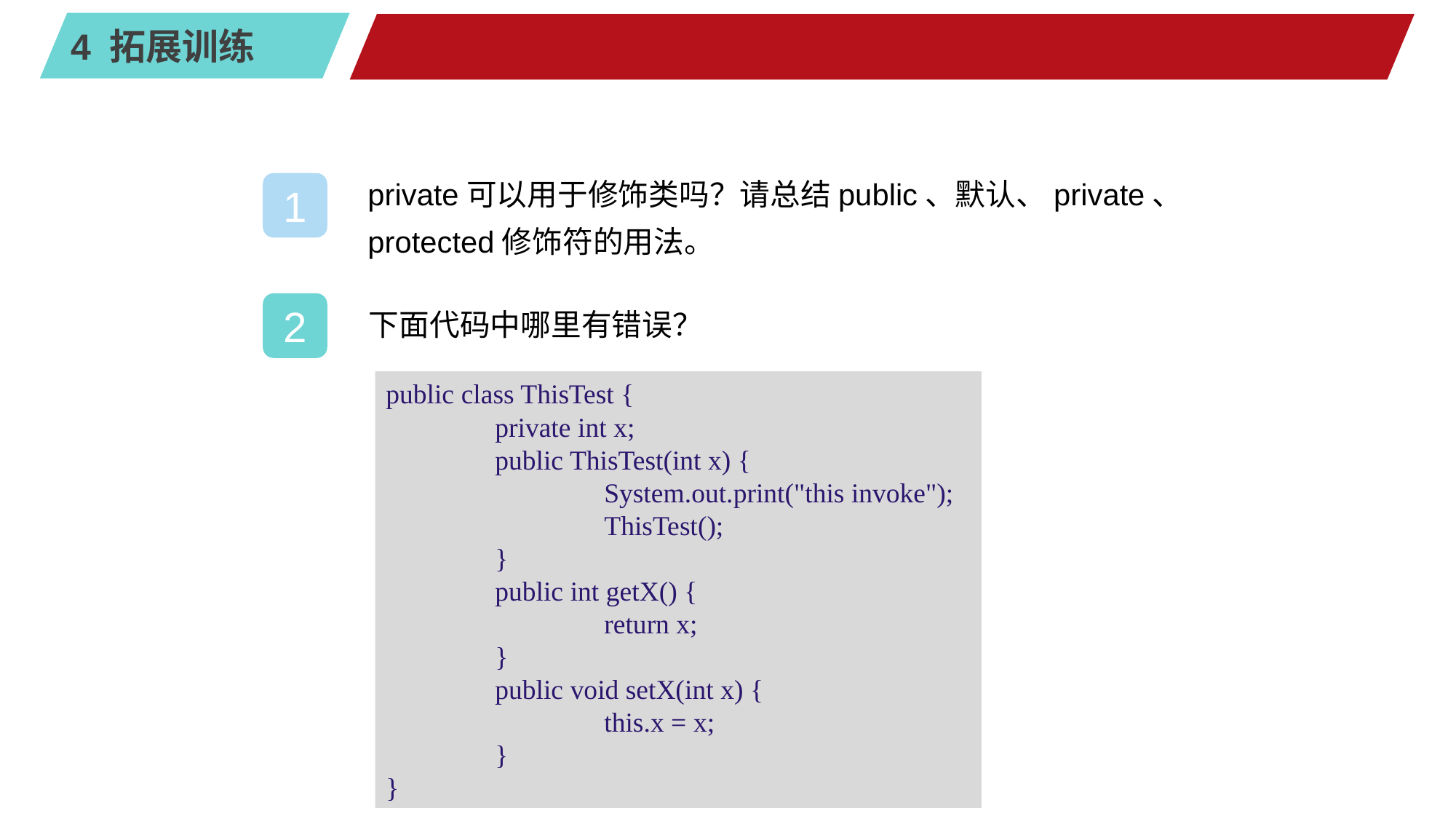

#

private可以用于修饰类吗？请总结public、默认、private、protected修饰符的用法。
1
下面代码中哪里有错误？
2
public class ThisTest {	private int x;	public ThisTest(int x) {		System.out.print("this invoke");		ThisTest();	}	public int getX() {		return x;	}	public void setX(int x) {		this.x = x;	}	}